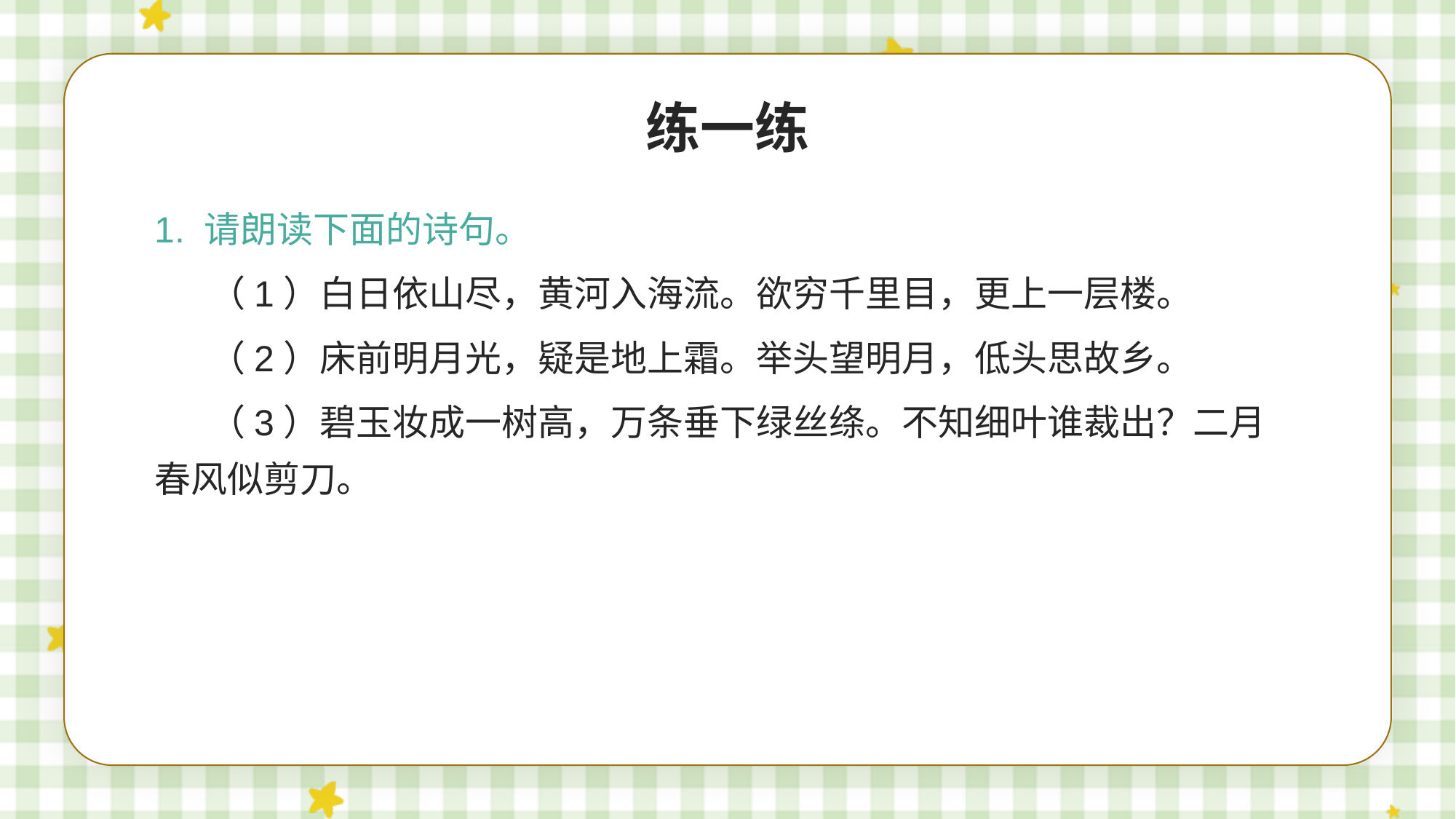

练一练
1. 请朗读下面的诗句。
（1）白日依山尽，黄河入海流。欲穷千里目，更上一层楼。
（2）床前明月光，疑是地上霜。举头望明月，低头思故乡。
（3）碧玉妆成一树高，万条垂下绿丝绦。不知细叶谁裁出？二月春风似剪刀。